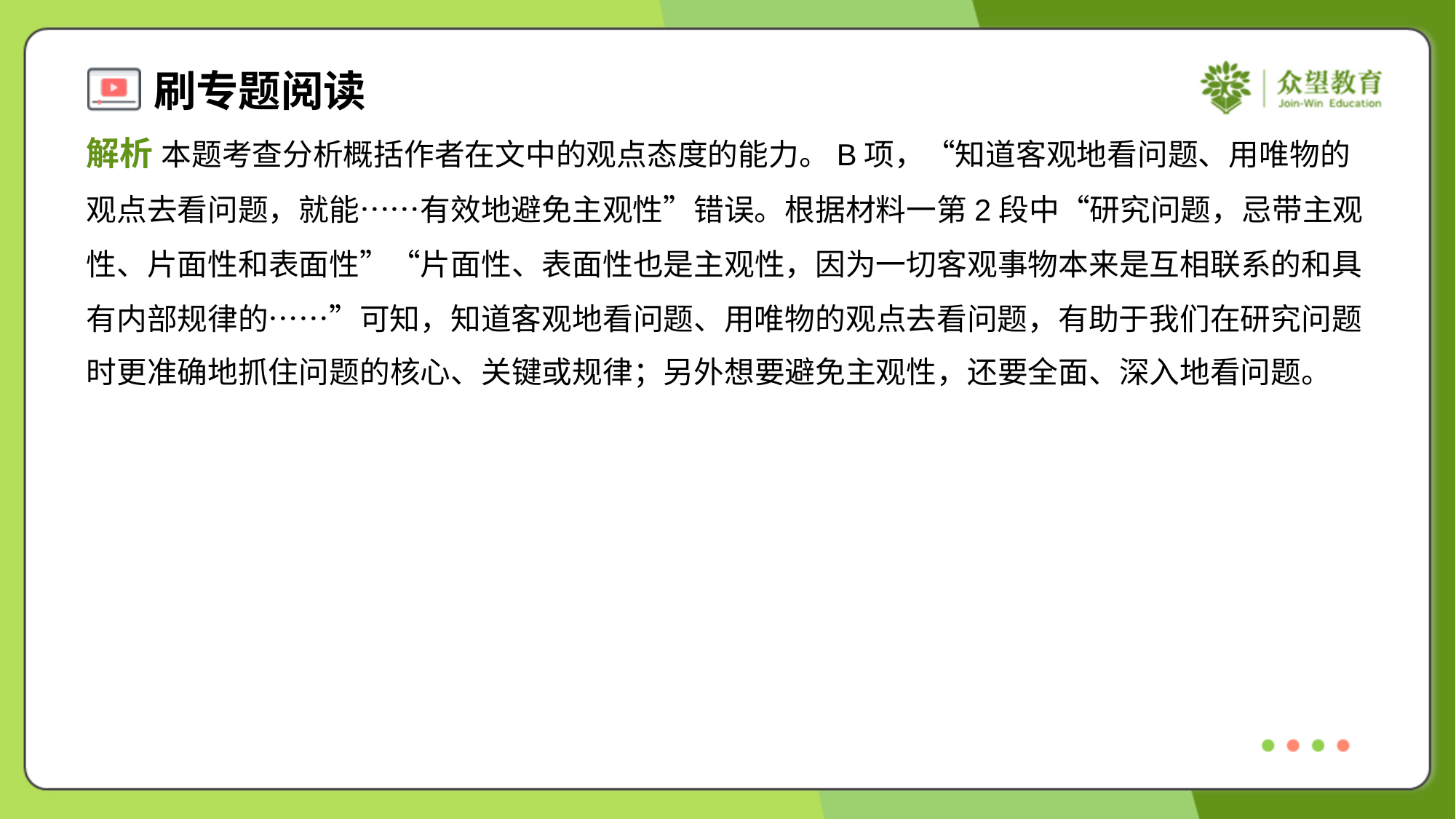

解析 本题考查分析概括作者在文中的观点态度的能力。B项，“知道客观地看问题、用唯物的
观点去看问题，就能……有效地避免主观性”错误。根据材料一第2段中“研究问题，忌带主观
性、片面性和表面性”“片面性、表面性也是主观性，因为一切客观事物本来是互相联系的和具
有内部规律的……”可知，知道客观地看问题、用唯物的观点去看问题，有助于我们在研究问题
时更准确地抓住问题的核心、关键或规律；另外想要避免主观性，还要全面、深入地看问题。